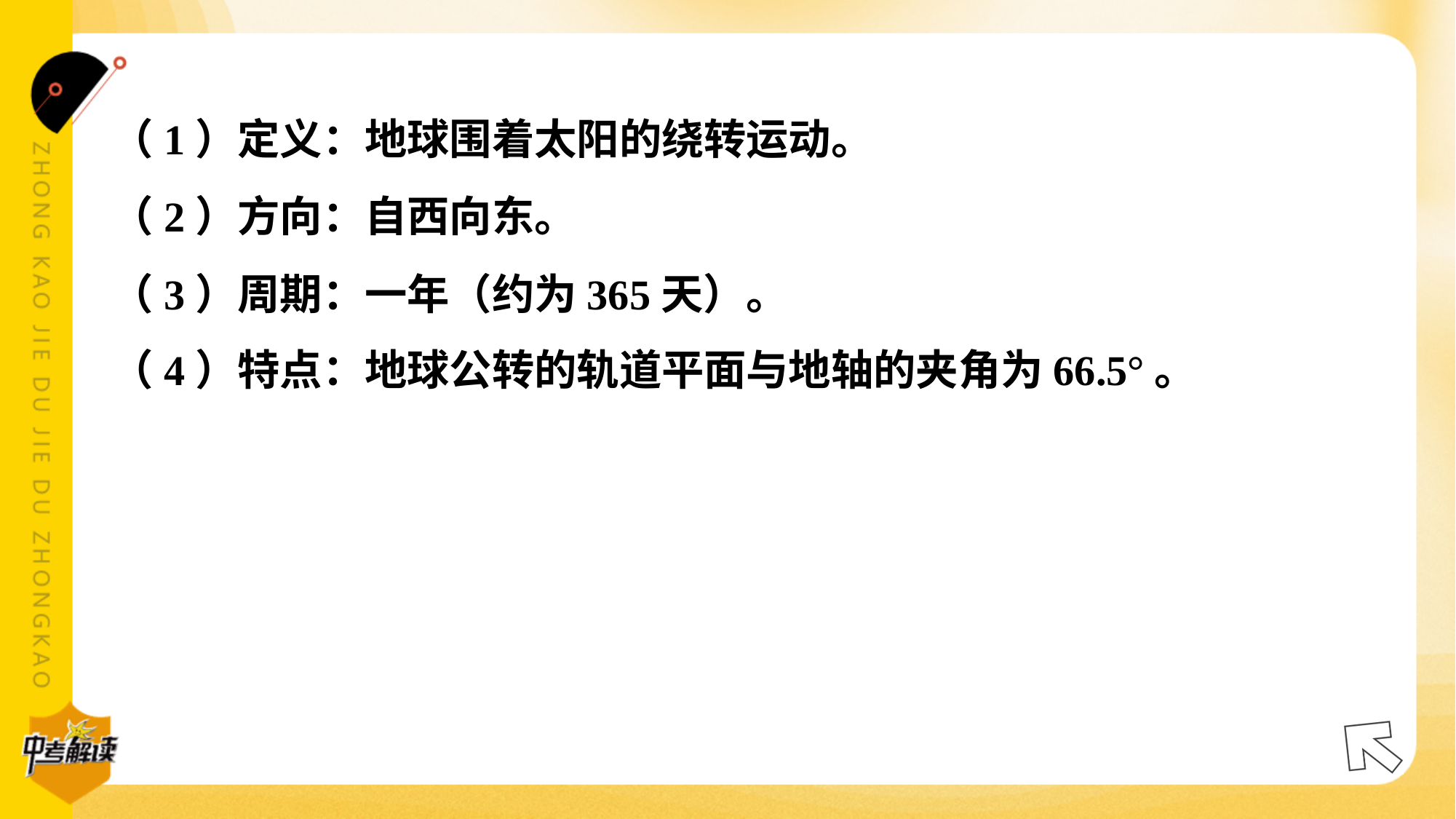

（1）定义：地球围着太阳的绕转运动。
（2）方向：自西向东。
（3）周期：一年（约为365天）。
（4）特点：地球公转的轨道平面与地轴的夹角为66.5°。#4.5